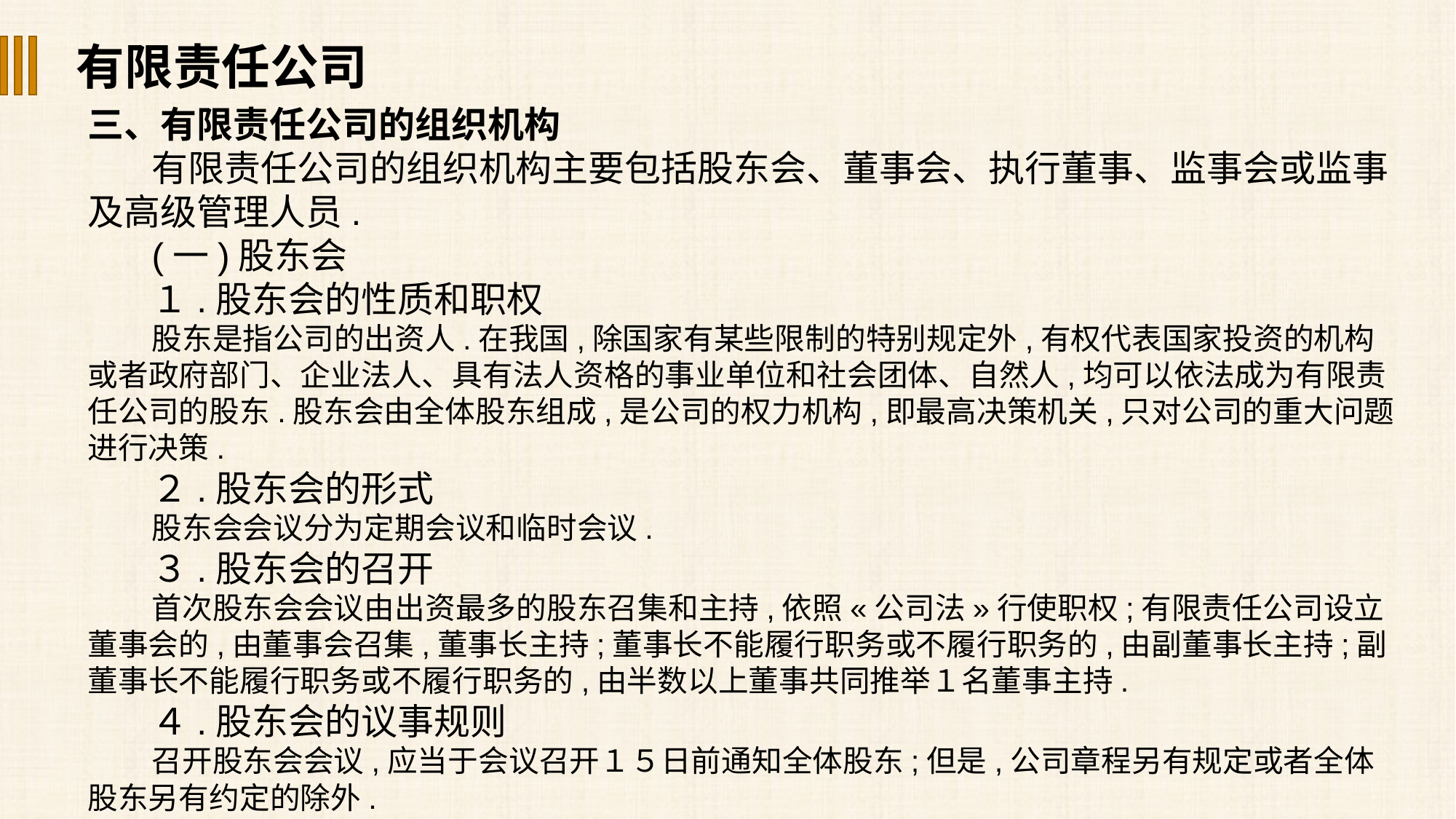

有限责任公司

三、有限责任公司的组织机构
有限责任公司的组织机构主要包括股东会、董事会、执行董事、监事会或监事及高级管理人员.
(一)股东会
１.股东会的性质和职权
股东是指公司的出资人.在我国,除国家有某些限制的特别规定外,有权代表国家投资的机构或者政府部门、企业法人、具有法人资格的事业单位和社会团体、自然人,均可以依法成为有限责任公司的股东.股东会由全体股东组成,是公司的权力机构,即最高决策机关,只对公司的重大问题进行决策.
２.股东会的形式
股东会会议分为定期会议和临时会议.
３.股东会的召开
首次股东会会议由出资最多的股东召集和主持,依照«公司法»行使职权;有限责任公司设立董事会的,由董事会召集,董事长主持;董事长不能履行职务或不履行职务的,由副董事长主持;副董事长不能履行职务或不履行职务的,由半数以上董事共同推举１名董事主持.
４.股东会的议事规则
召开股东会会议,应当于会议召开１５日前通知全体股东;但是,公司章程另有规定或者全体股东另有约定的除外.